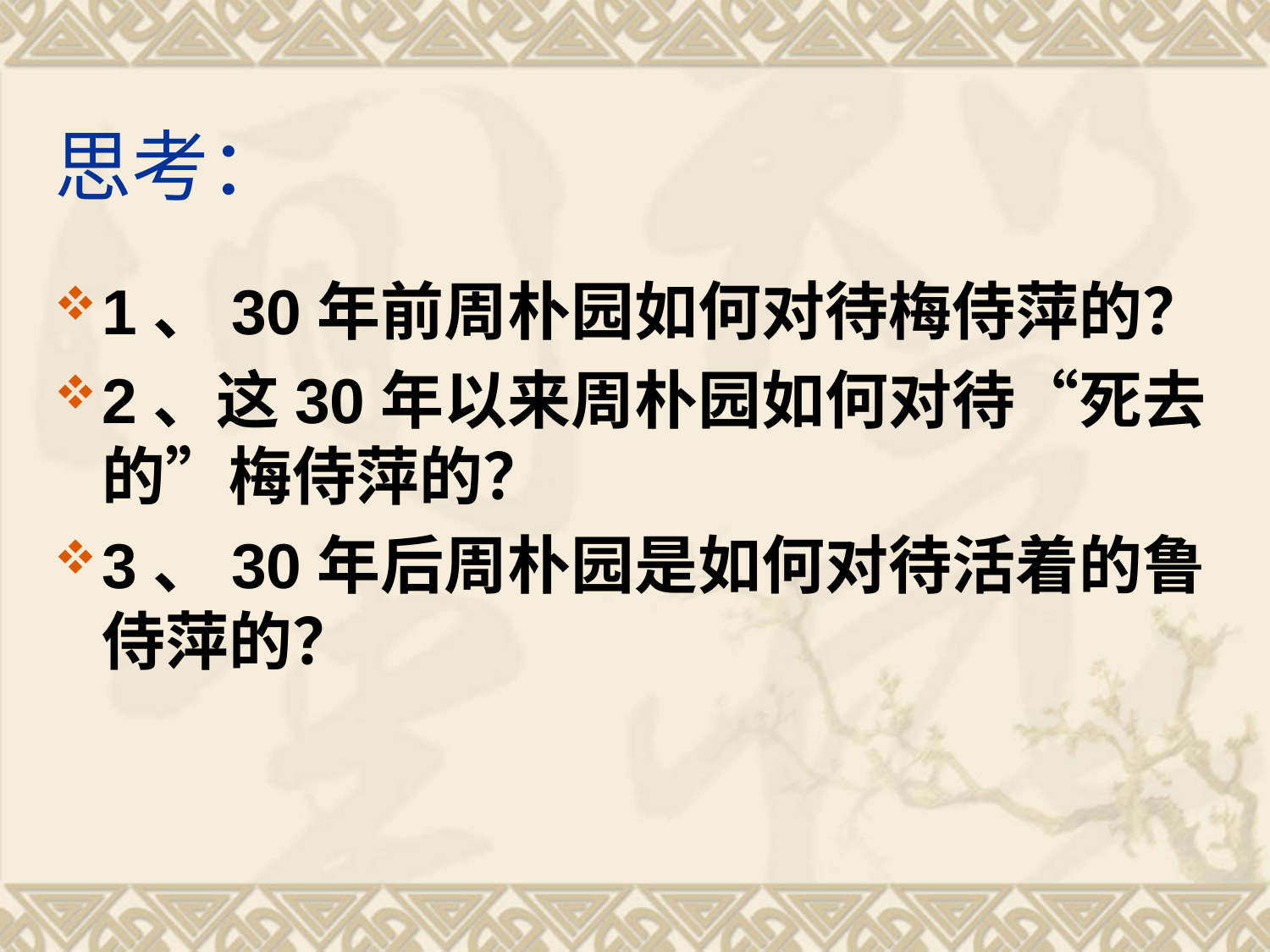

# 思考：
1、30年前周朴园如何对待梅侍萍的？
2、这30年以来周朴园如何对待“死去的”梅侍萍的？
3、30年后周朴园是如何对待活着的鲁侍萍的？